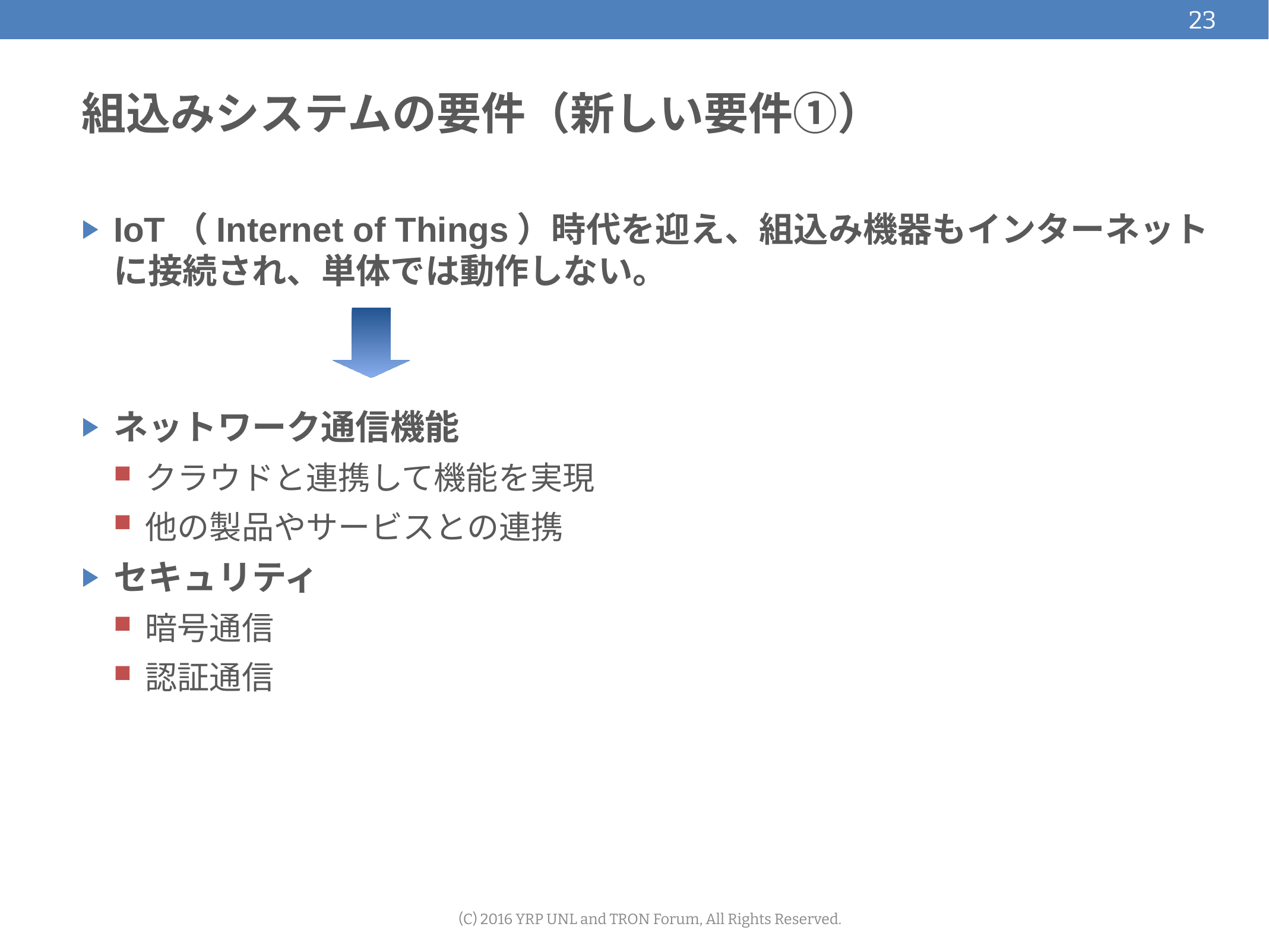

23
# 組込みシステムの要件（新しい要件①）
IoT（Internet of Things）時代を迎え、組込み機器もインターネットに接続され、単体では動作しない。

ネットワーク通信機能
クラウドと連携して機能を実現
他の製品やサービスとの連携
セキュリティ
暗号通信
認証通信

(C) 2016 YRP UNL and TRON Forum, All Rights Reserved.